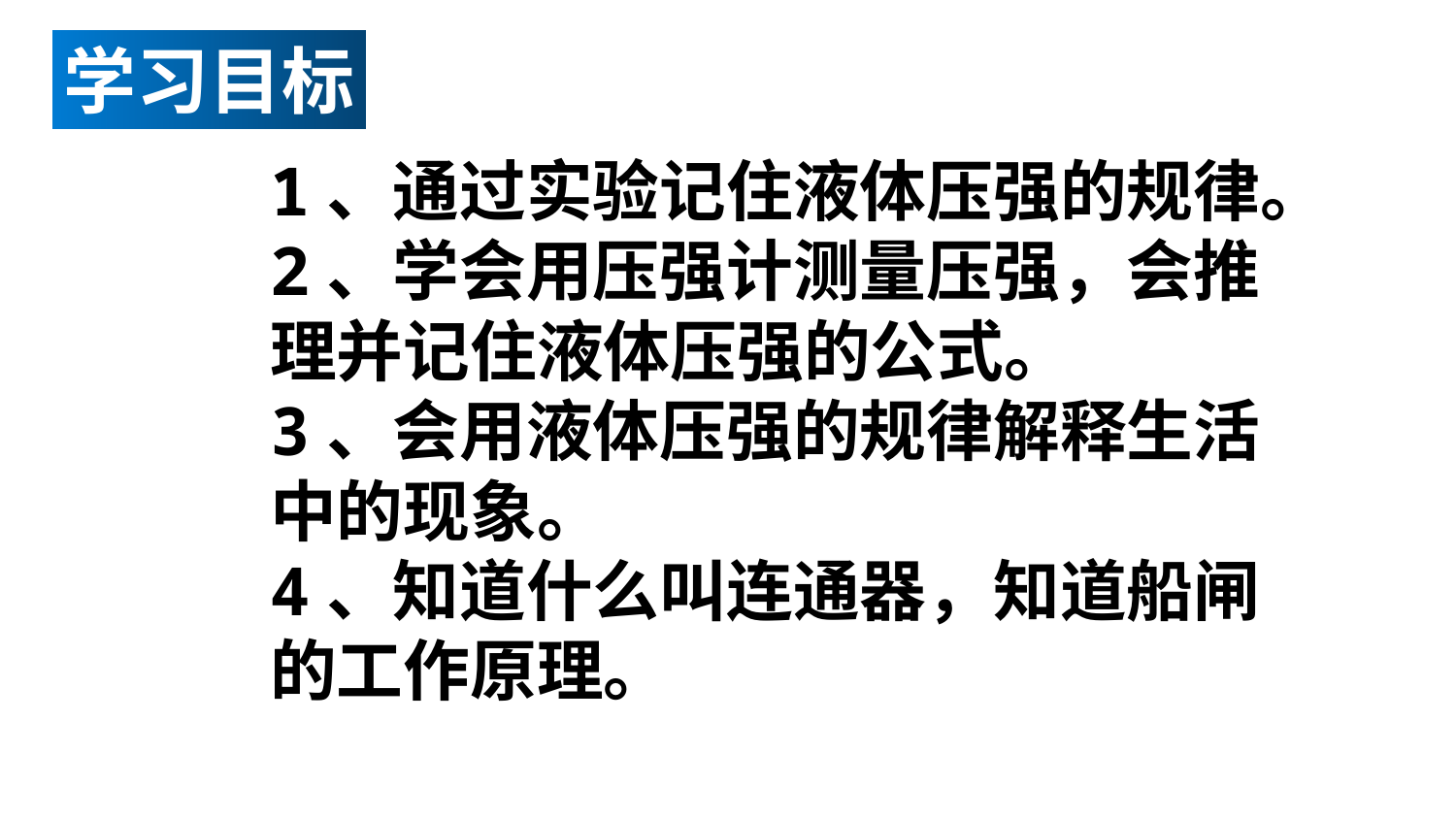

学习目标
1、通过实验记住液体压强的规律。
2、学会用压强计测量压强，会推理并记住液体压强的公式。
3、会用液体压强的规律解释生活中的现象。
4、知道什么叫连通器，知道船闸的工作原理。